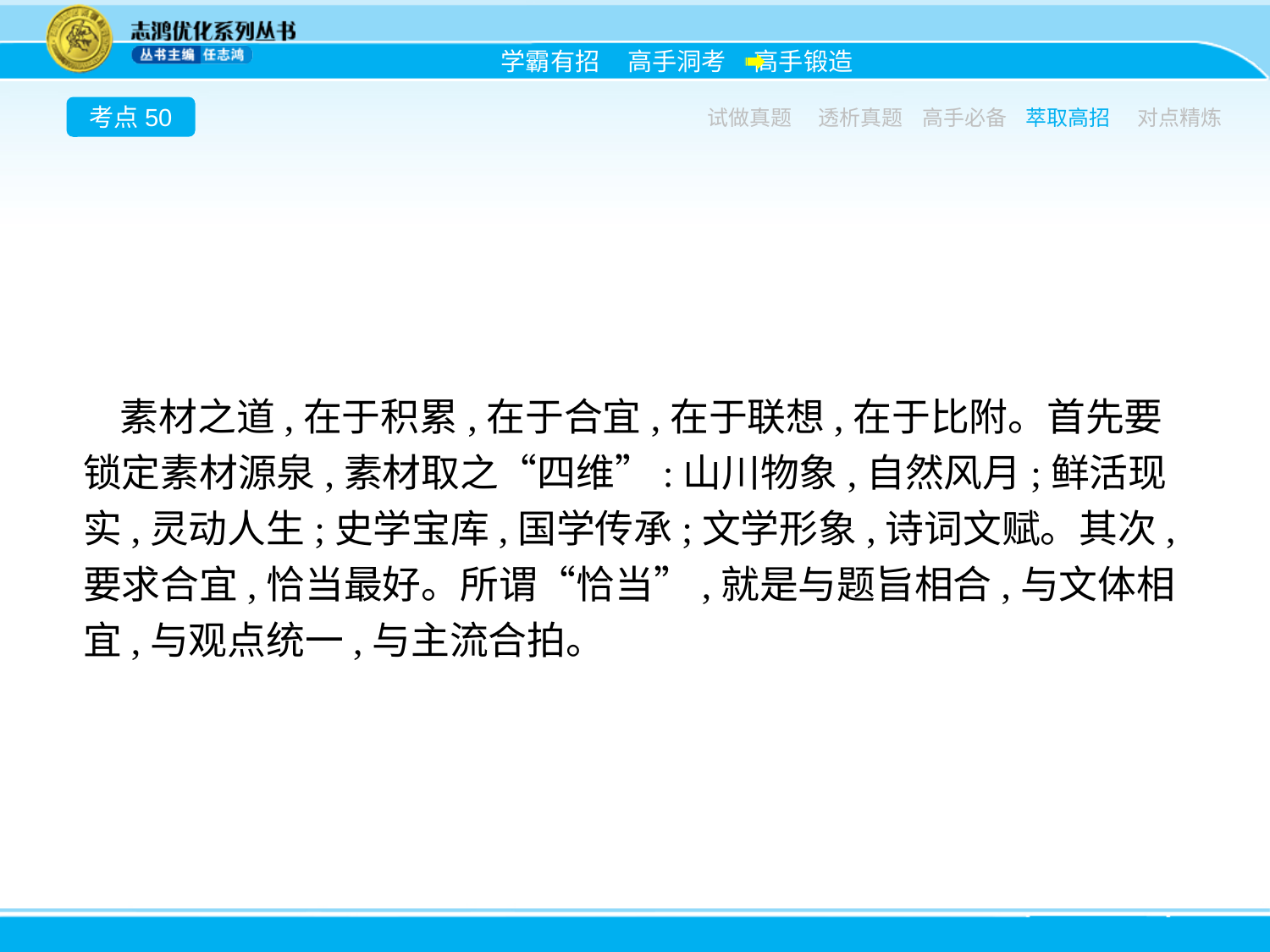

考点50
试做真题
透析真题
高手必备
萃取高招
对点精炼
素材之道,在于积累,在于合宜,在于联想,在于比附。首先要锁定素材源泉,素材取之“四维”:山川物象,自然风月;鲜活现实,灵动人生;史学宝库,国学传承;文学形象,诗词文赋。其次,要求合宜,恰当最好。所谓“恰当”,就是与题旨相合,与文体相宜,与观点统一,与主流合拍。